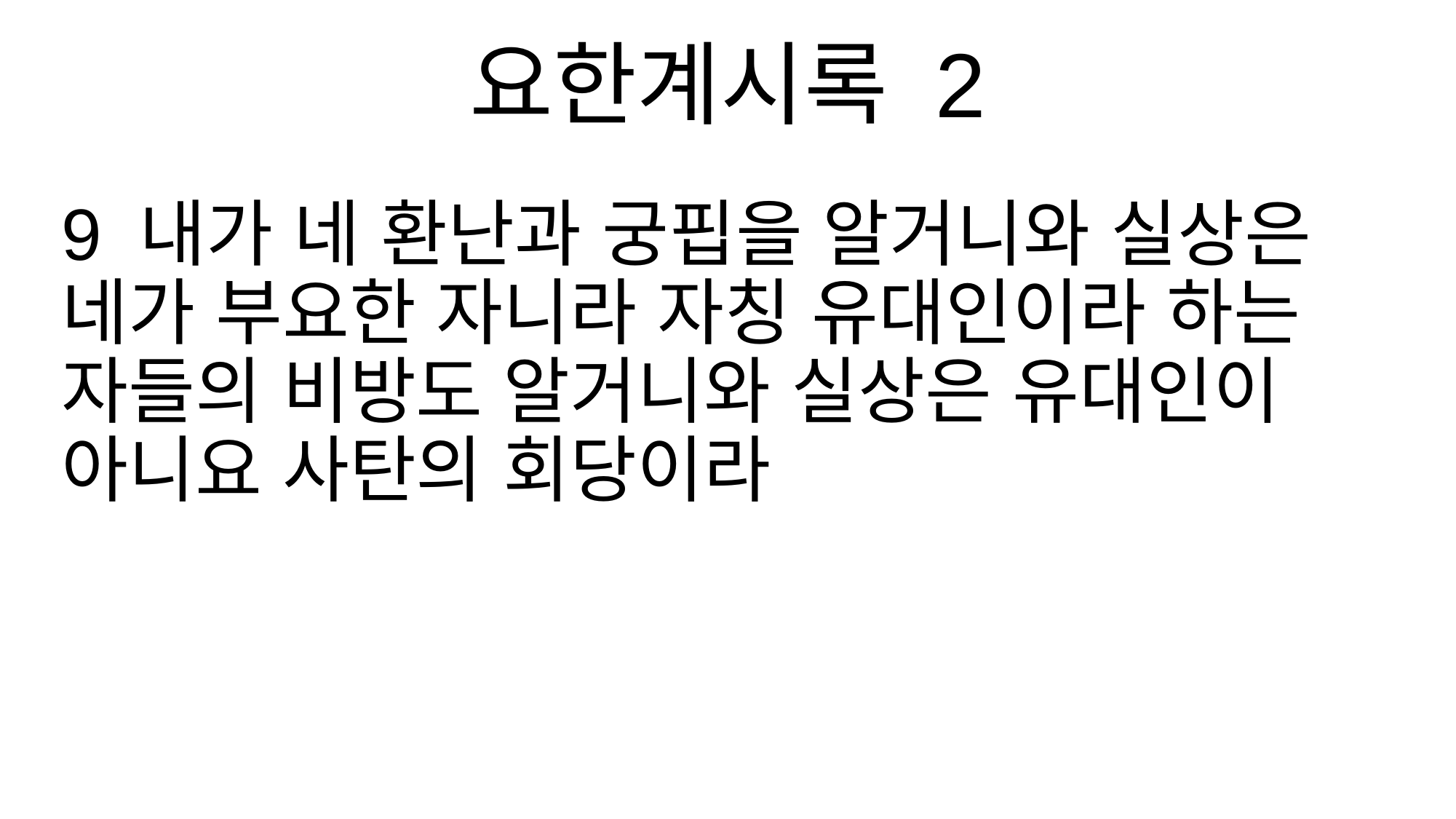

요한계시록 2
9 내가 네 환난과 궁핍을 알거니와 실상은 네가 부요한 자니라 자칭 유대인이라 하는 자들의 비방도 알거니와 실상은 유대인이 아니요 사탄의 회당이라